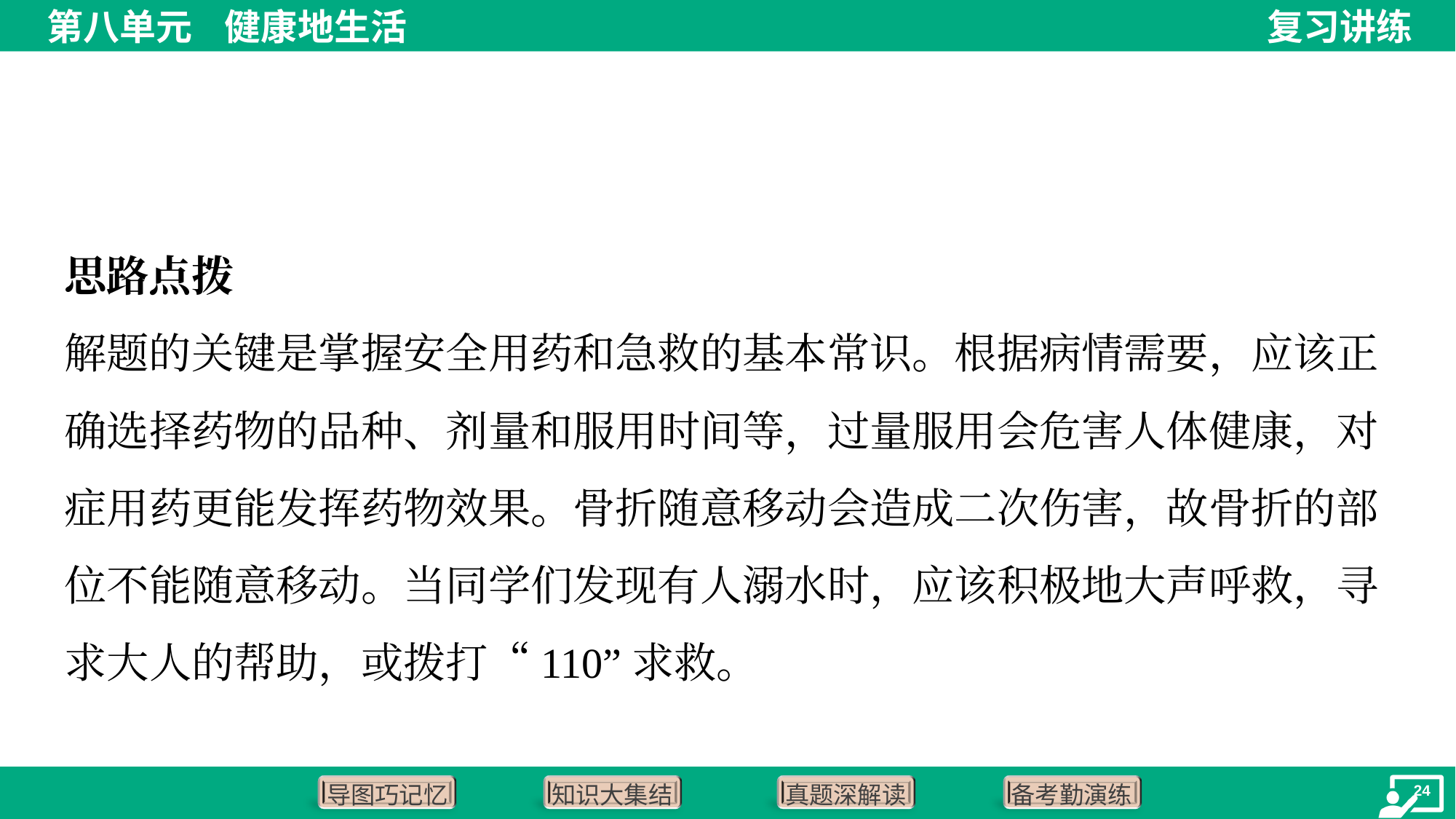

思路点拨
解题的关键是掌握安全用药和急救的基本常识。根据病情需要，应该正
确选择药物的品种、剂量和服用时间等，过量服用会危害人体健康，对
症用药更能发挥药物效果。骨折随意移动会造成二次伤害，故骨折的部
位不能随意移动。当同学们发现有人溺水时，应该积极地大声呼救，寻
求大人的帮助，或拨打“110”求救。